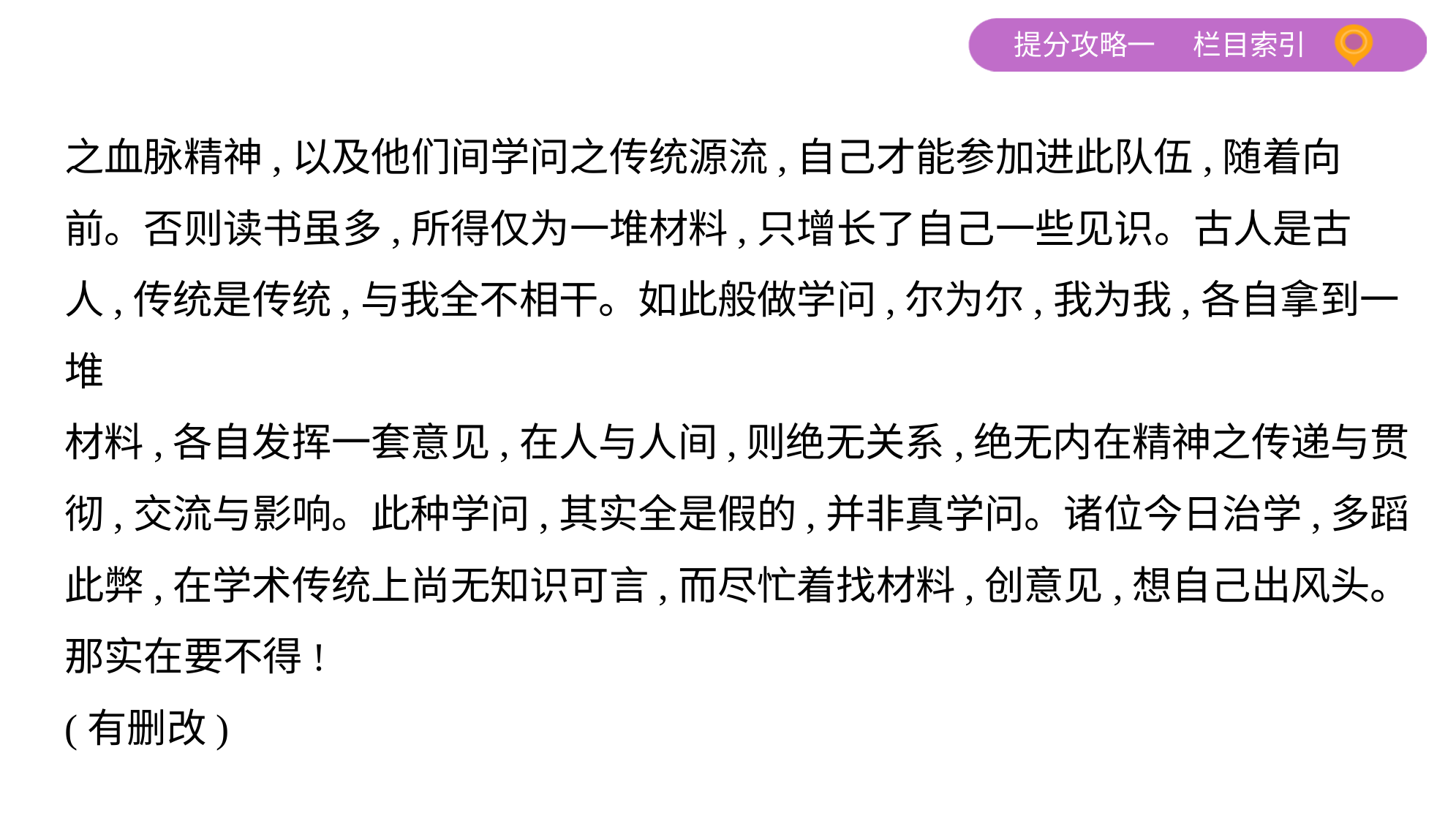

之血脉精神,以及他们间学问之传统源流,自己才能参加进此队伍,随着向
前。否则读书虽多,所得仅为一堆材料,只增长了自己一些见识。古人是古
人,传统是传统,与我全不相干。如此般做学问,尔为尔,我为我,各自拿到一堆
材料,各自发挥一套意见,在人与人间,则绝无关系,绝无内在精神之传递与贯
彻,交流与影响。此种学问,其实全是假的,并非真学问。诸位今日治学,多蹈
此弊,在学术传统上尚无知识可言,而尽忙着找材料,创意见,想自己出风头。
那实在要不得!
(有删改)